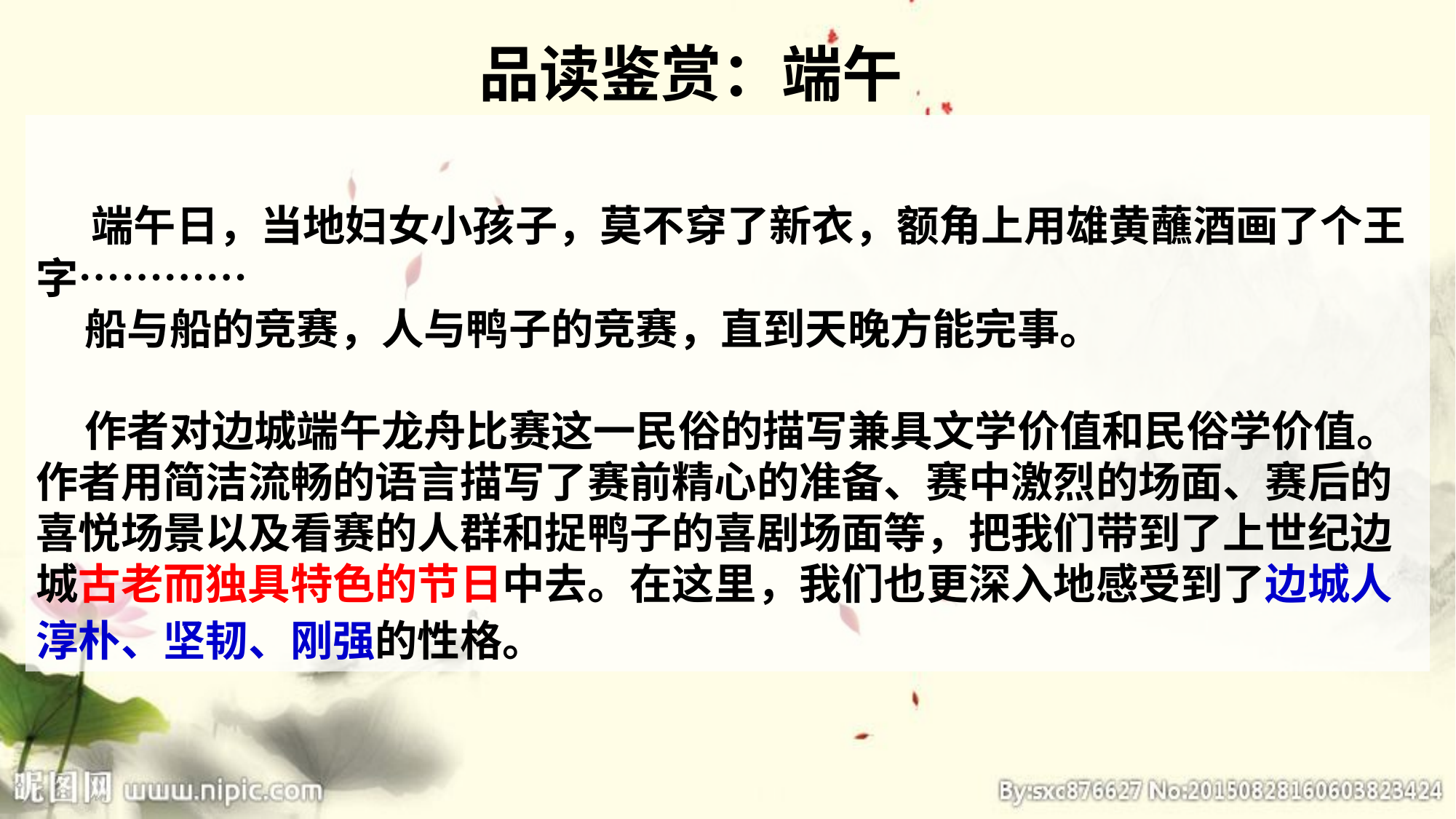

品读鉴赏：端午

    端午日，当地妇女小孩子，莫不穿了新衣，额角上用雄黄蘸酒画了个王字…………
    船与船的竞赛，人与鸭子的竞赛，直到天晚方能完事。

    作者对边城端午龙舟比赛这一民俗的描写兼具文学价值和民俗学价值。作者用简洁流畅的语言描写了赛前精心的准备、赛中激烈的场面、赛后的喜悦场景以及看赛的人群和捉鸭子的喜剧场面等，把我们带到了上世纪边城古老而独具特色的节日中去。在这里，我们也更深入地感受到了边城人淳朴、坚韧、刚强的性格。